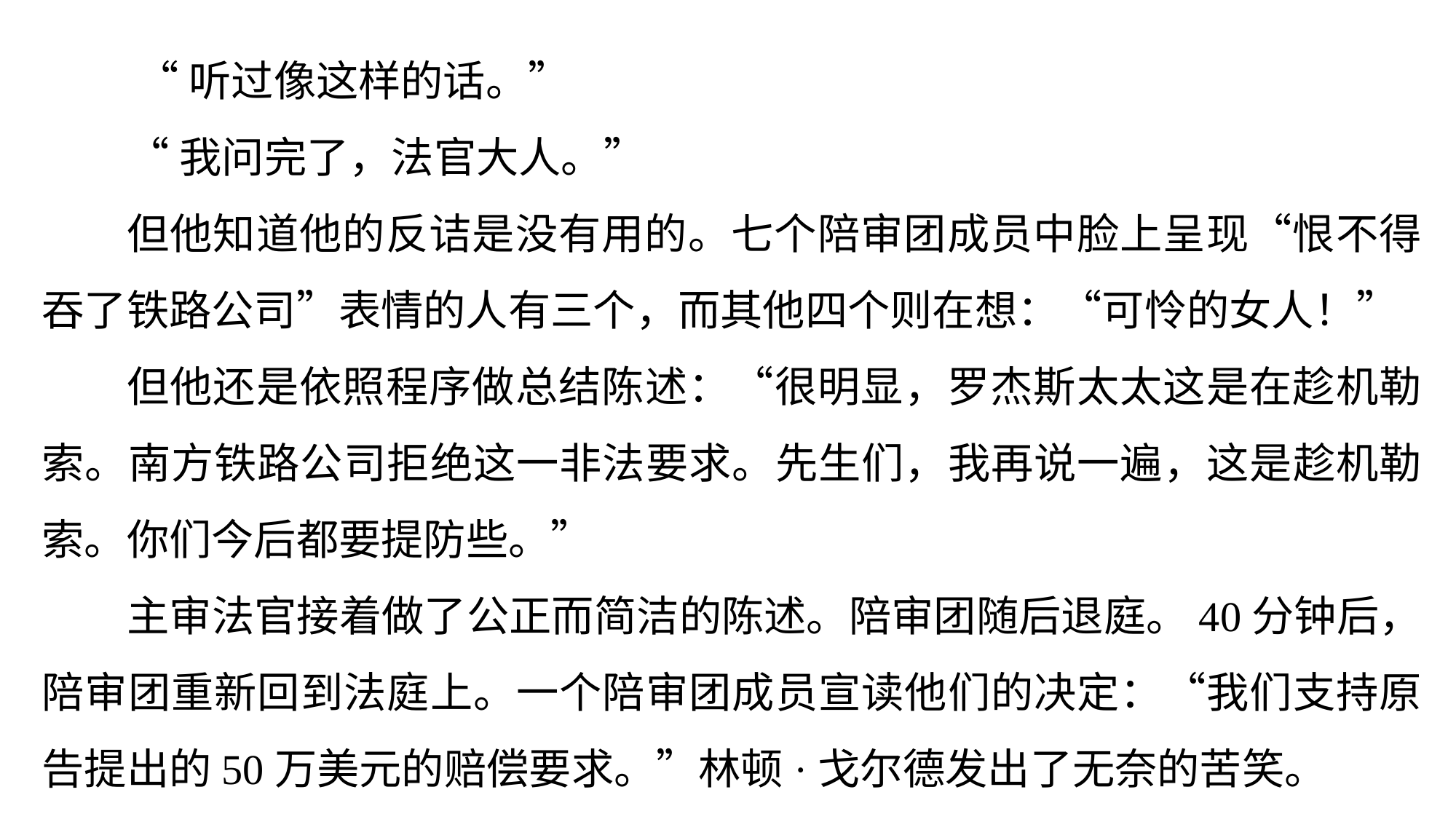

“听过像这样的话。”
“我问完了，法官大人。”
但他知道他的反诘是没有用的。七个陪审团成员中脸上呈现“恨不得吞了铁路公司”表情的人有三个，而其他四个则在想：“可怜的女人！”
但他还是依照程序做总结陈述：“很明显，罗杰斯太太这是在趁机勒索。南方铁路公司拒绝这一非法要求。先生们，我再说一遍，这是趁机勒索。你们今后都要提防些。”
主审法官接着做了公正而简洁的陈述。陪审团随后退庭。40分钟后，陪审团重新回到法庭上。一个陪审团成员宣读他们的决定：“我们支持原告提出的50万美元的赔偿要求。”林顿·戈尔德发出了无奈的苦笑。